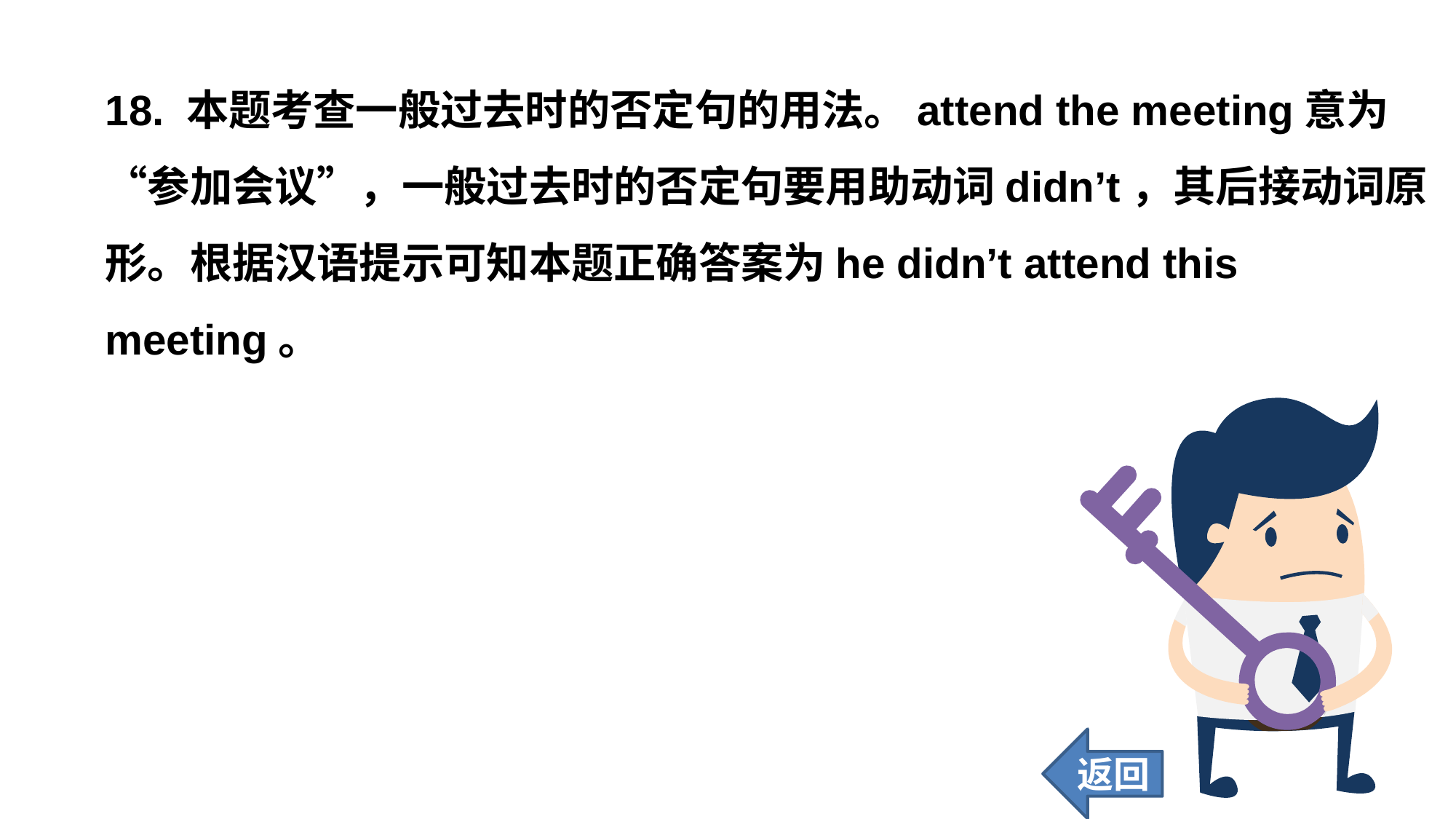

18. 本题考查一般过去时的否定句的用法。attend the meeting意为“参加会议”，一般过去时的否定句要用助动词didn’t，其后接动词原形。根据汉语提示可知本题正确答案为he didn’t attend this meeting。

返回
161